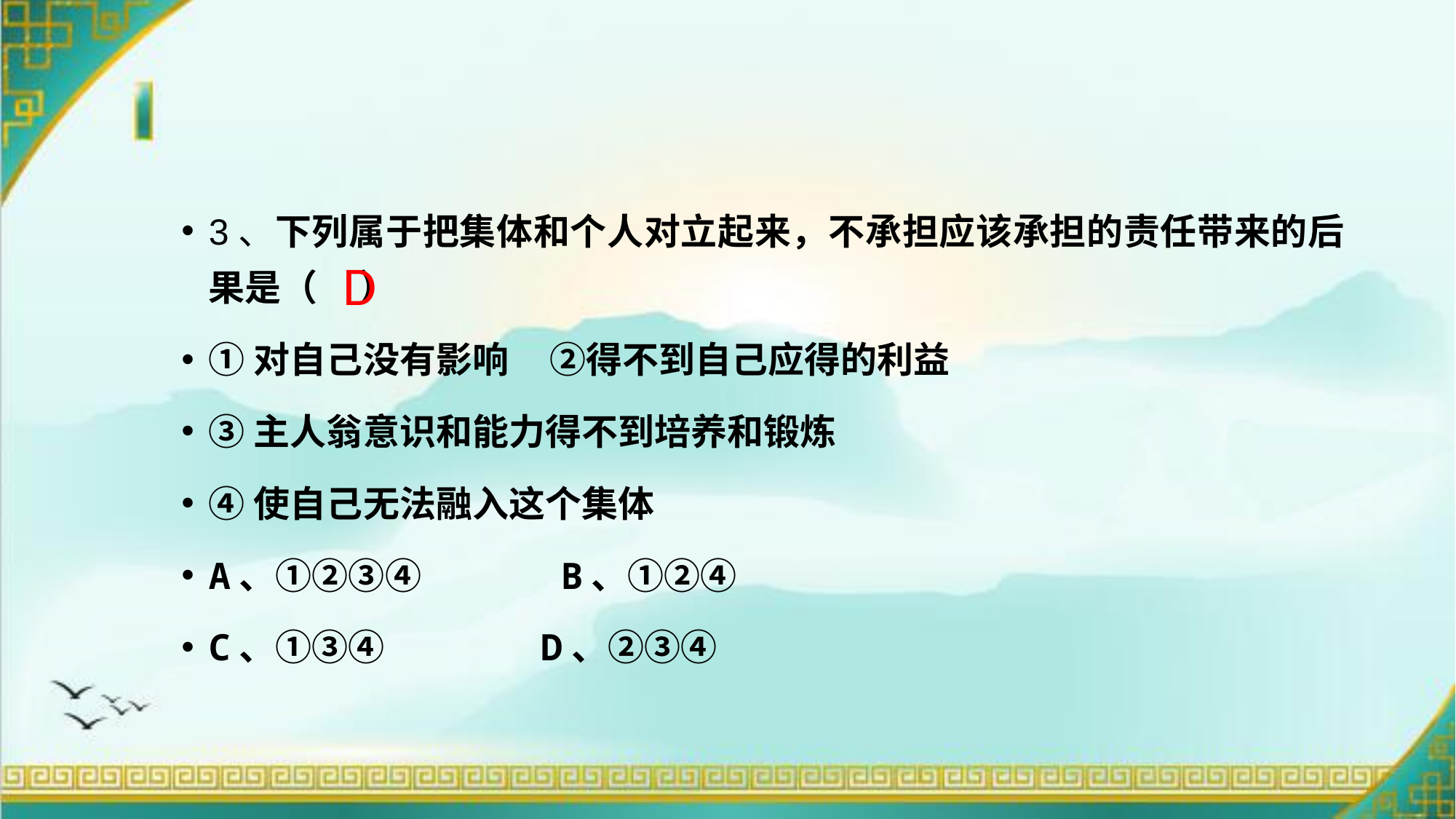

3、下列属于把集体和个人对立起来，不承担应该承担的责任带来的后果是（     ）
①对自己没有影响     ②得不到自己应得的利益
③主人翁意识和能力得不到培养和锻炼
④使自己无法融入这个集体
A、①②③④                B、①②④
C、①③④                  D、②③④

D